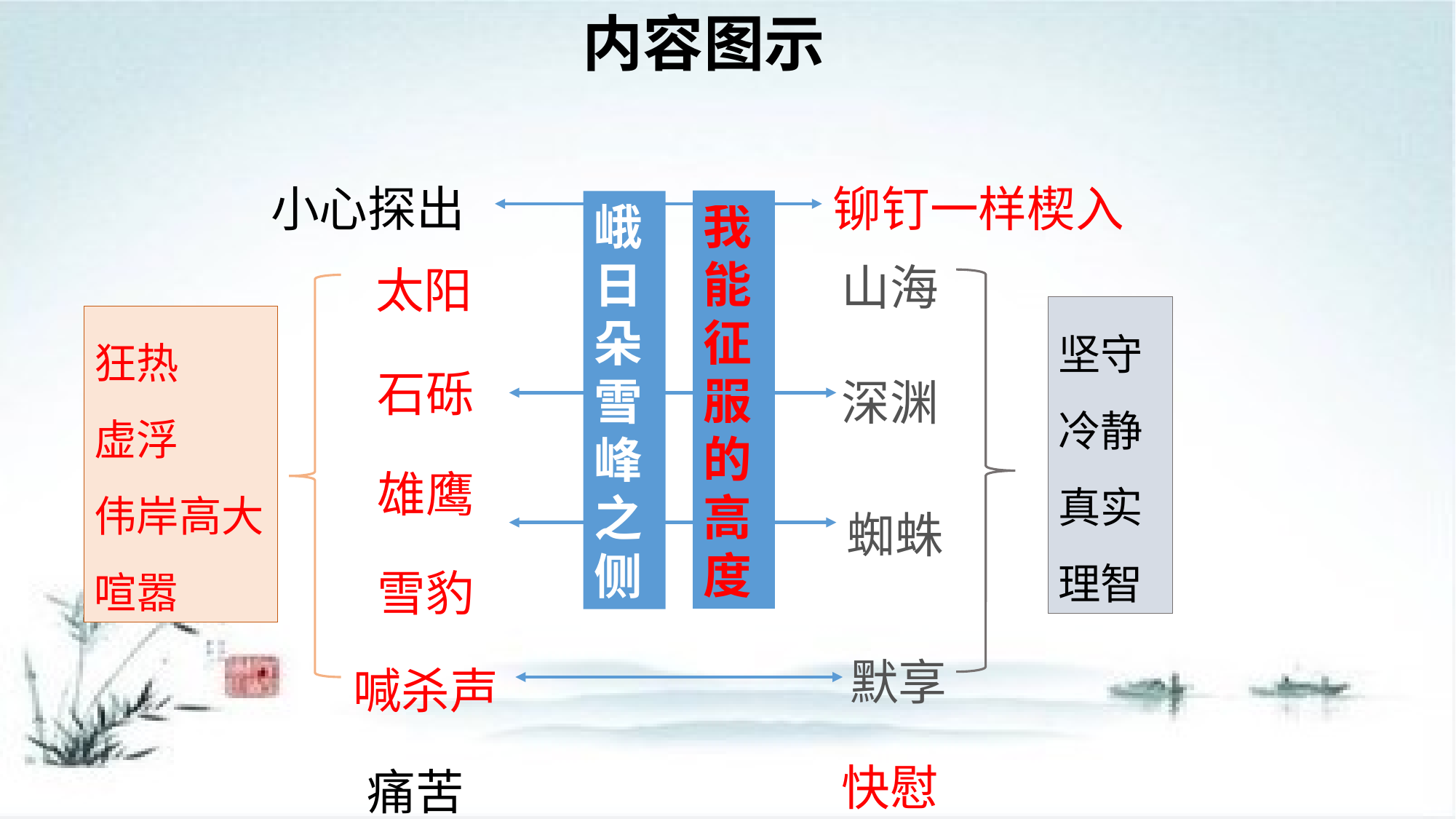

内容图示
小心探出
铆钉一样楔入
我能征服
的
高
度
峨日朵雪峰之侧
山海
太阳

坚守
冷静
真实
理智
狂热
虚浮
伟岸高大
喧嚣
石砾
深渊
雄鹰
蜘蛛
雪豹
默享
喊杀声
快慰
痛苦